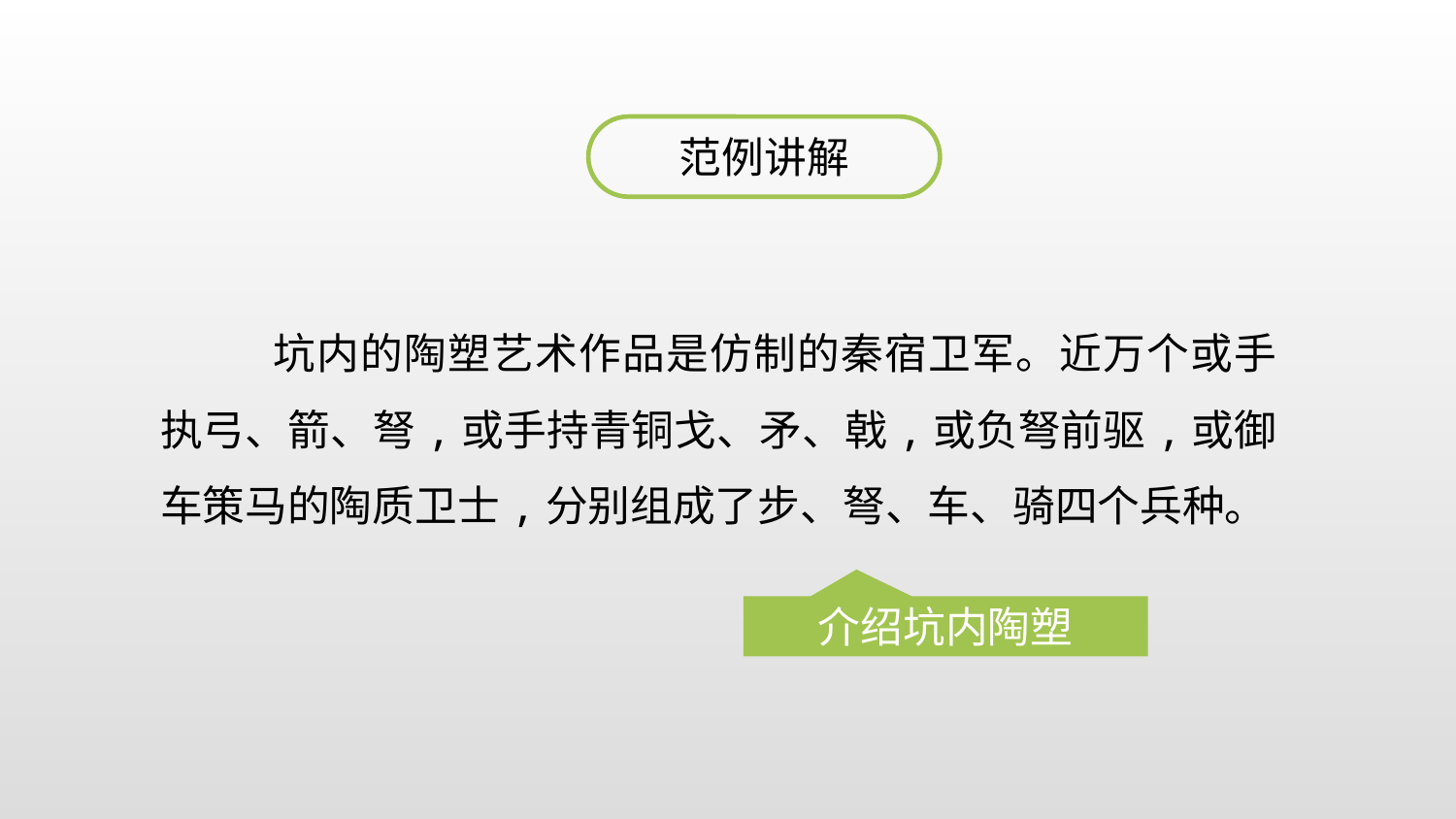

范例讲解
坑内的陶塑艺术作品是仿制的秦宿卫军。近万个或手执弓、箭、弩,或手持青铜戈、矛、戟,或负弩前驱,或御车策马的陶质卫士,分别组成了步、弩、车、骑四个兵种。

介绍坑内陶塑